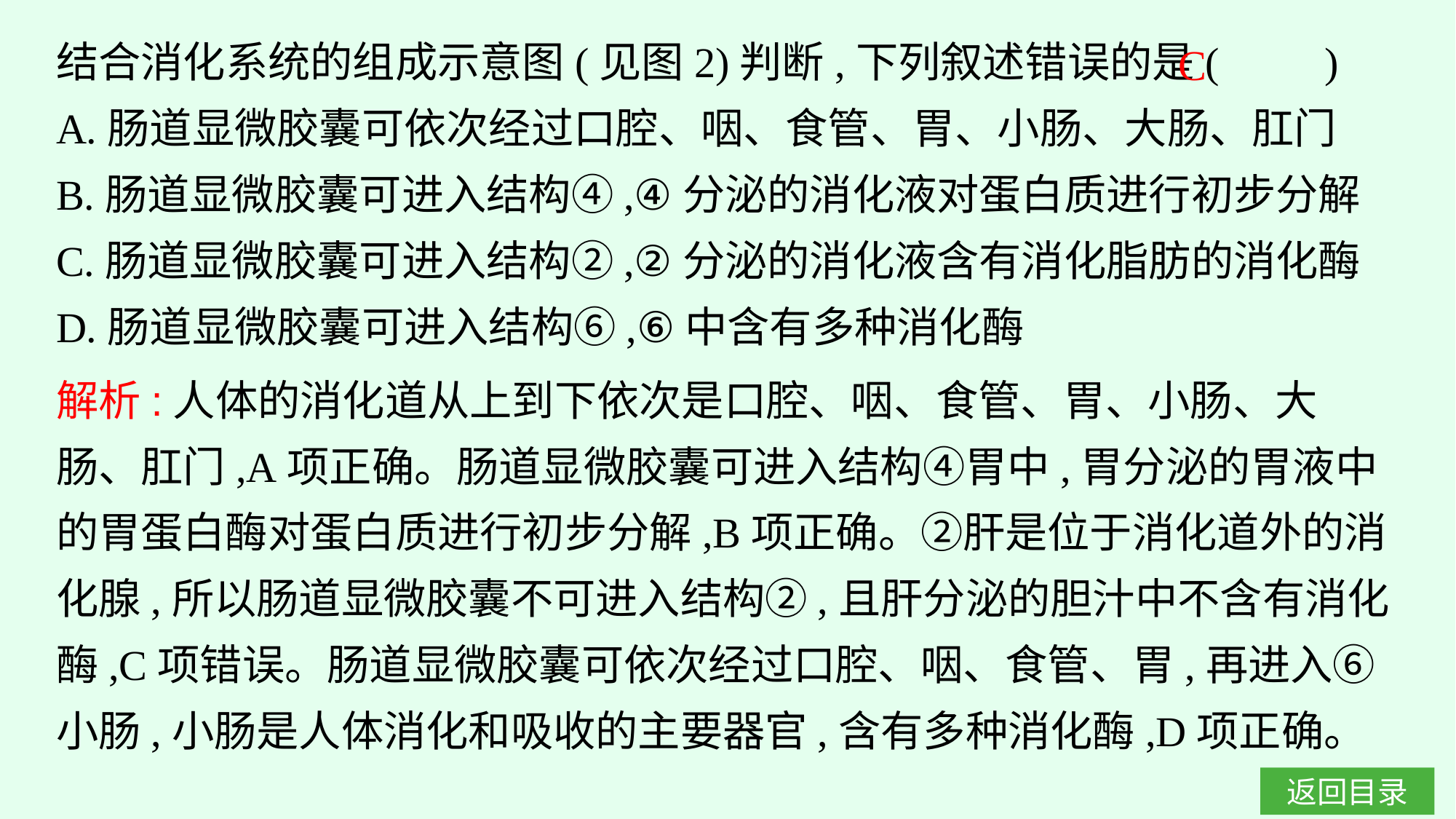

结合消化系统的组成示意图(见图2)判断,下列叙述错误的是(　　)
A.肠道显微胶囊可依次经过口腔、咽、食管、胃、小肠、大肠、肛门
B.肠道显微胶囊可进入结构④,④分泌的消化液对蛋白质进行初步分解
C.肠道显微胶囊可进入结构②,②分泌的消化液含有消化脂肪的消化酶
D.肠道显微胶囊可进入结构⑥,⑥中含有多种消化酶
C
解析:人体的消化道从上到下依次是口腔、咽、食管、胃、小肠、大肠、肛门,A项正确。肠道显微胶囊可进入结构④胃中,胃分泌的胃液中的胃蛋白酶对蛋白质进行初步分解,B项正确。②肝是位于消化道外的消化腺,所以肠道显微胶囊不可进入结构②,且肝分泌的胆汁中不含有消化酶,C项错误。肠道显微胶囊可依次经过口腔、咽、食管、胃,再进入⑥小肠,小肠是人体消化和吸收的主要器官,含有多种消化酶,D项正确。